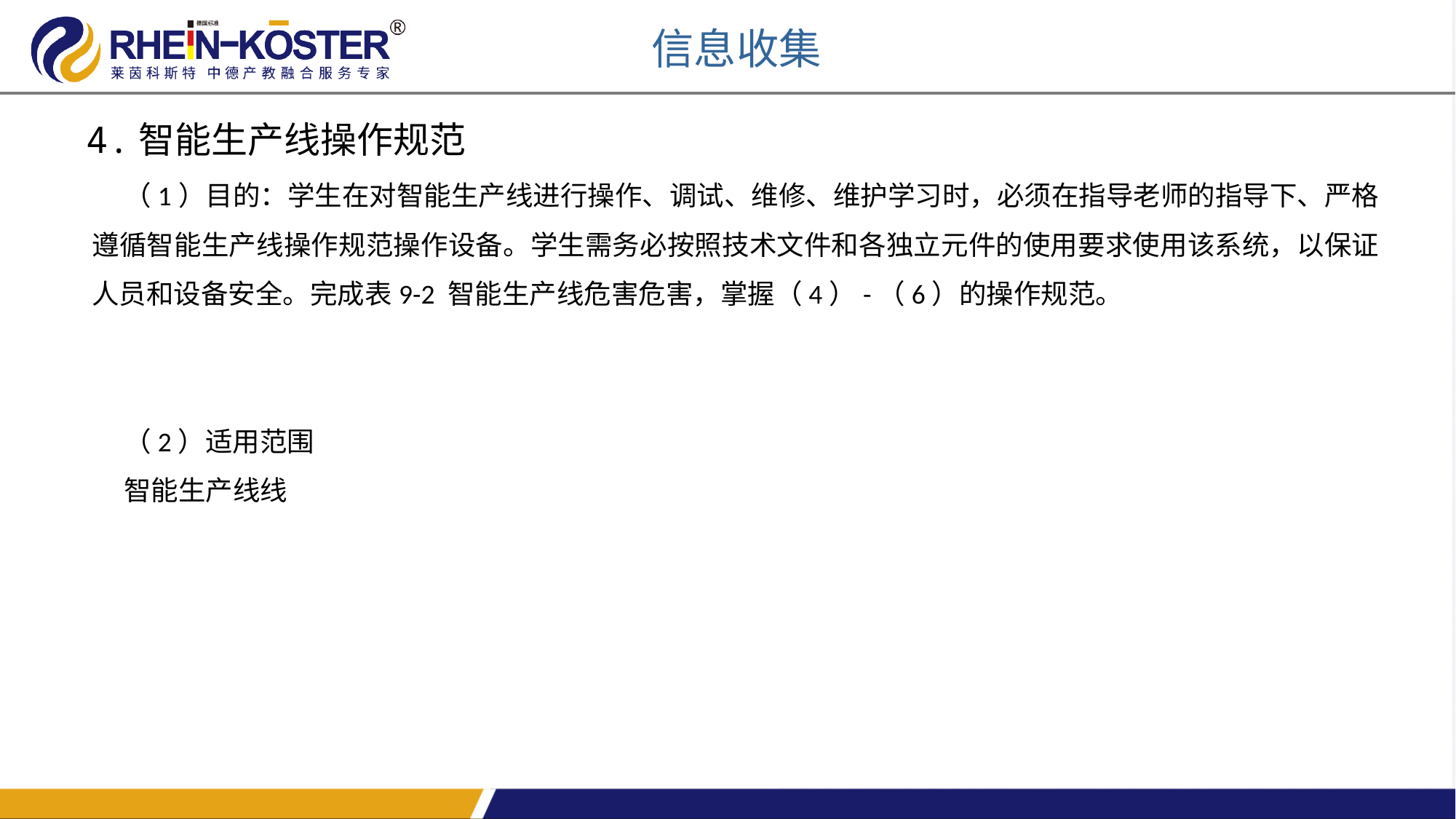

信息收集
4.智能生产线操作规范
（1）目的：学生在对智能生产线进行操作、调试、维修、维护学习时，必须在指导老师的指导下、严格遵循智能生产线操作规范操作设备。学生需务必按照技术文件和各独立元件的使用要求使用该系统，以保证人员和设备安全。完成表9-2 智能生产线危害危害，掌握（4）-（6）的操作规范。

（2）适用范围
智能生产线线